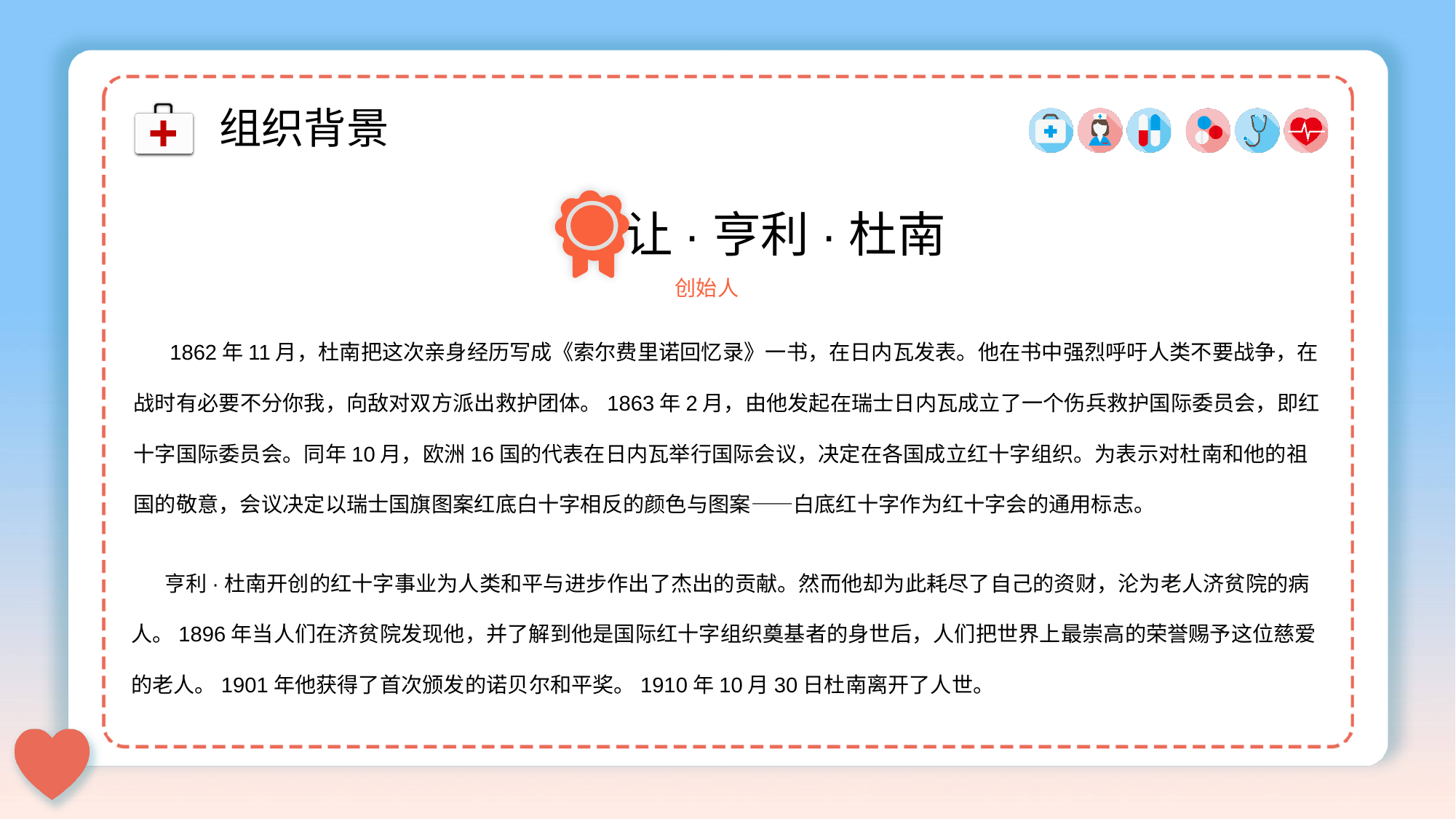

组织背景

让·亨利·杜南
创始人
      1862年11月，杜南把这次亲身经历写成《索尔费里诺回忆录》一书，在日内瓦发表。他在书中强烈呼吁人类不要战争，在战时有必要不分你我，向敌对双方派出救护团体。1863年2月，由他发起在瑞士日内瓦成立了一个伤兵救护国际委员会，即红十字国际委员会。同年10月，欧洲16国的代表在日内瓦举行国际会议，决定在各国成立红十字组织。为表示对杜南和他的祖国的敬意，会议决定以瑞士国旗图案红底白十字相反的颜色与图案——白底红十字作为红十字会的通用标志。
      亨利·杜南开创的红十字事业为人类和平与进步作出了杰出的贡献。然而他却为此耗尽了自己的资财，沦为老人济贫院的病人。1896年当人们在济贫院发现他，并了解到他是国际红十字组织奠基者的身世后，人们把世界上最崇高的荣誉赐予这位慈爱的老人。1901年他获得了首次颁发的诺贝尔和平奖。1910年10月30日杜南离开了人世。